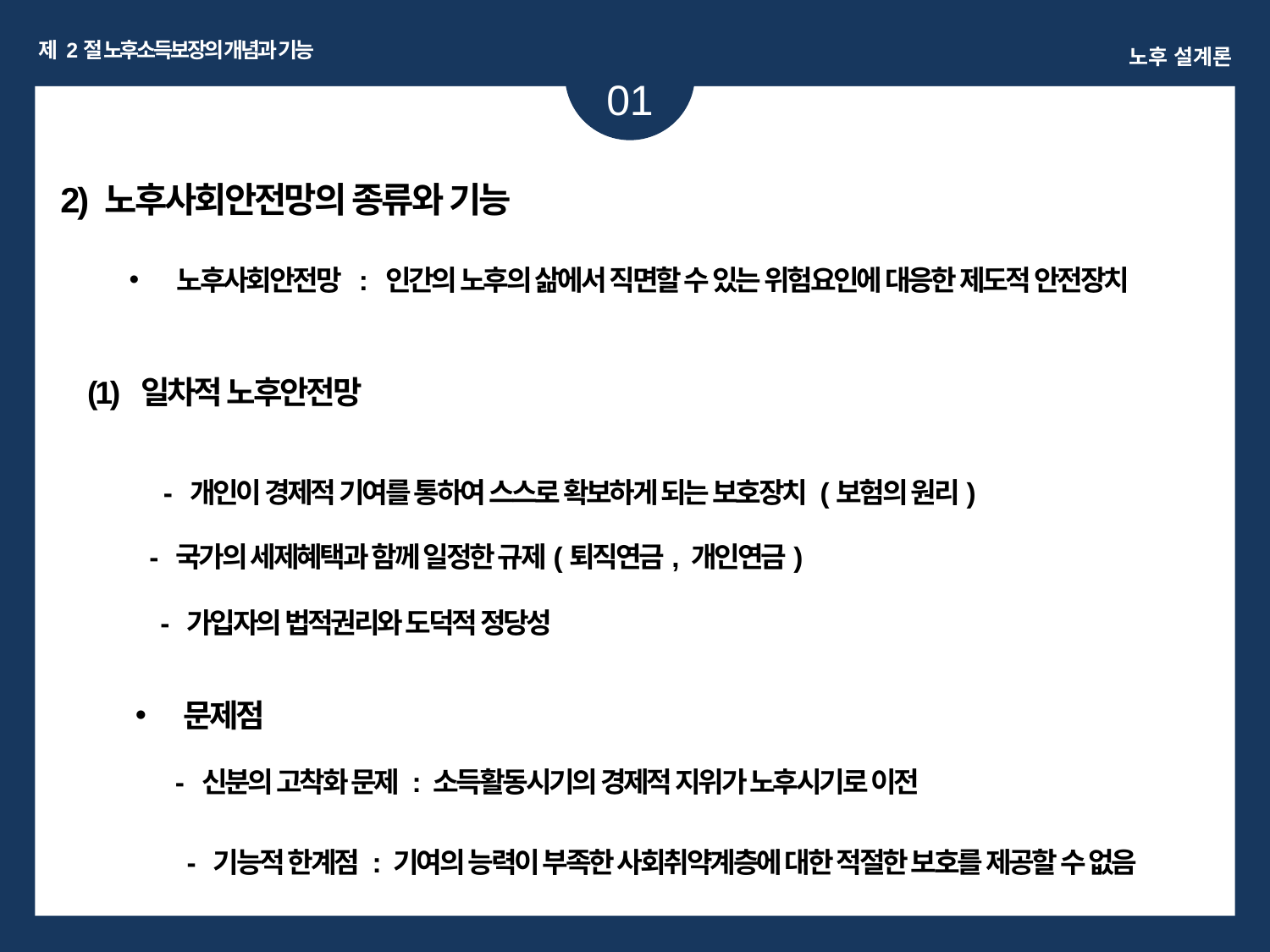

제 2절 노후소득보장의 개념과 기능
노후 설계론
01

2) 노후사회안전망의 종류와 기능
노후사회안전망  :  인간의 노후의 삶에서 직면할 수 있는 위험요인에 대응한 제도적 안전장치
(1)  일차적 노후안전망
-  개인이 경제적 기여를 통하여 스스로 확보하게 되는 보호장치 (보험의 원리)
-  국가의 세제혜택과 함께 일정한 규제(퇴직연금, 개인연금)
-  가입자의 법적권리와 도덕적 정당성
문제점
-  신분의 고착화 문제 : 소득활동시기의 경제적 지위가 노후시기로 이전
-  기능적 한계점 : 기여의 능력이 부족한 사회취약계층에 대한 적절한 보호를 제공할 수 없음